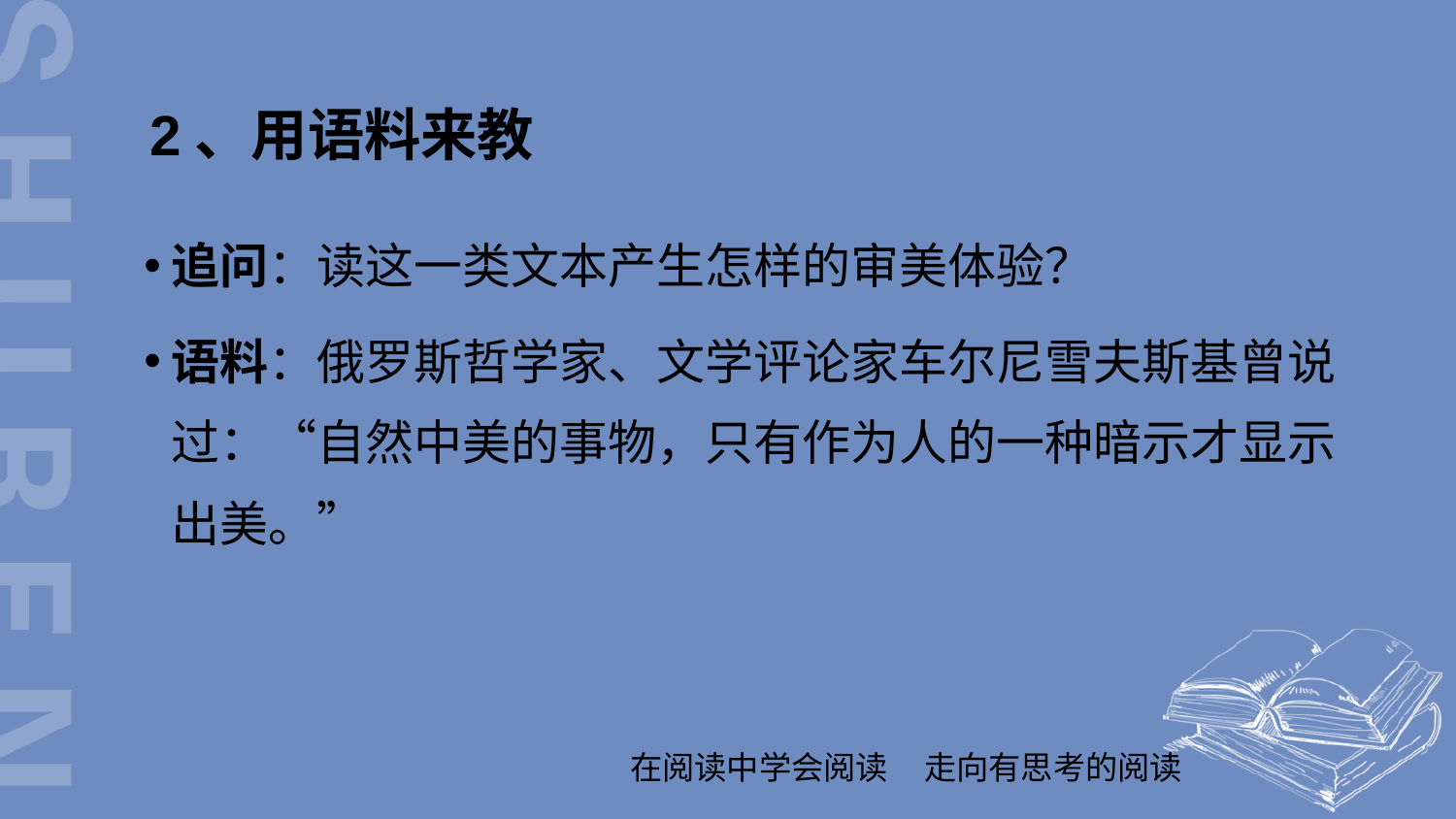

2、用语料来教
追问：读这一类文本产生怎样的审美体验？
语料：俄罗斯哲学家、文学评论家车尔尼雪夫斯基曾说过：“自然中美的事物，只有作为人的一种暗示才显示出美。”